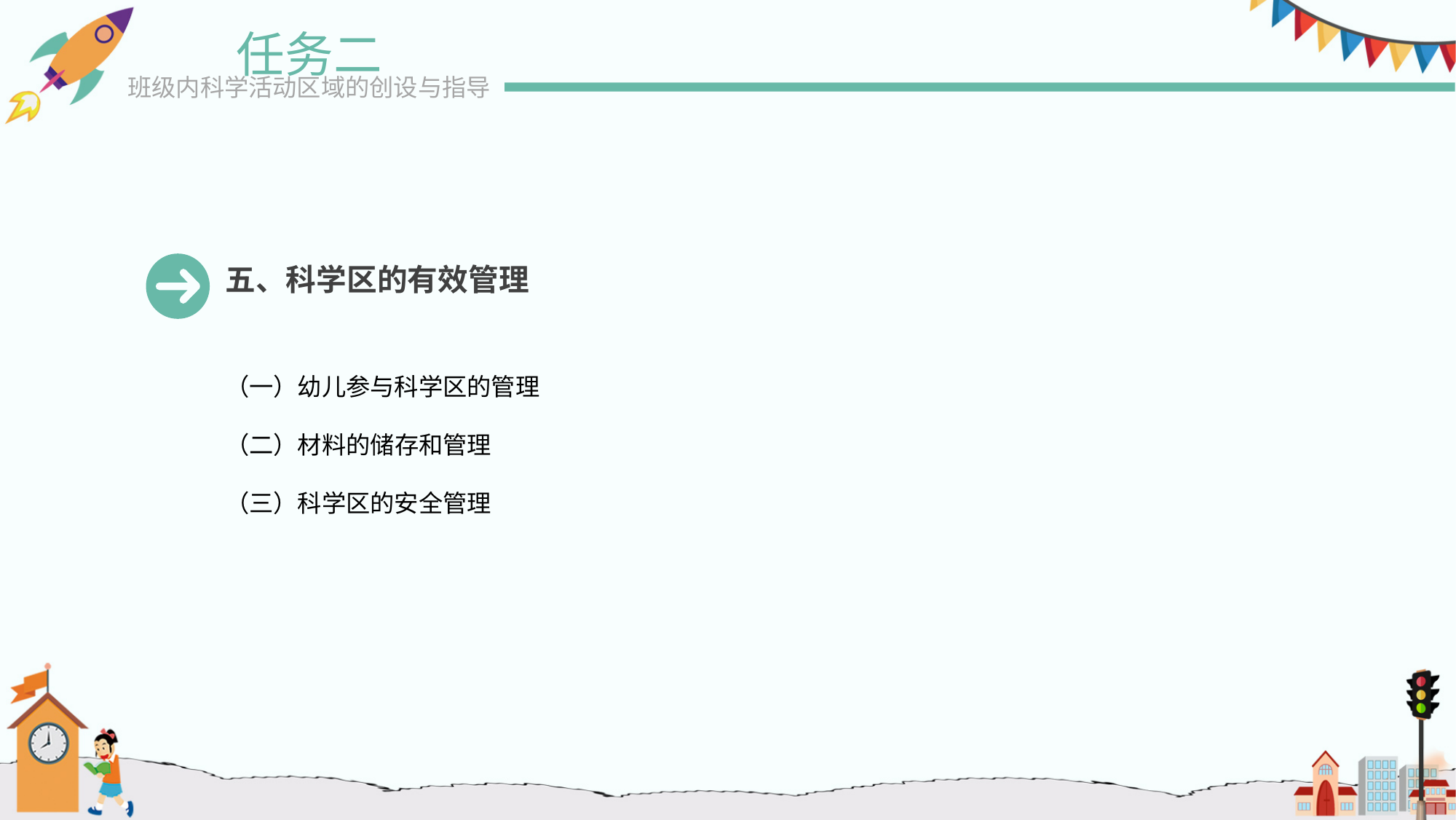

任务二
班级内科学活动区域的创设与指导

五、科学区的有效管理
（一）幼儿参与科学区的管理
（二）材料的储存和管理
（三）科学区的安全管理